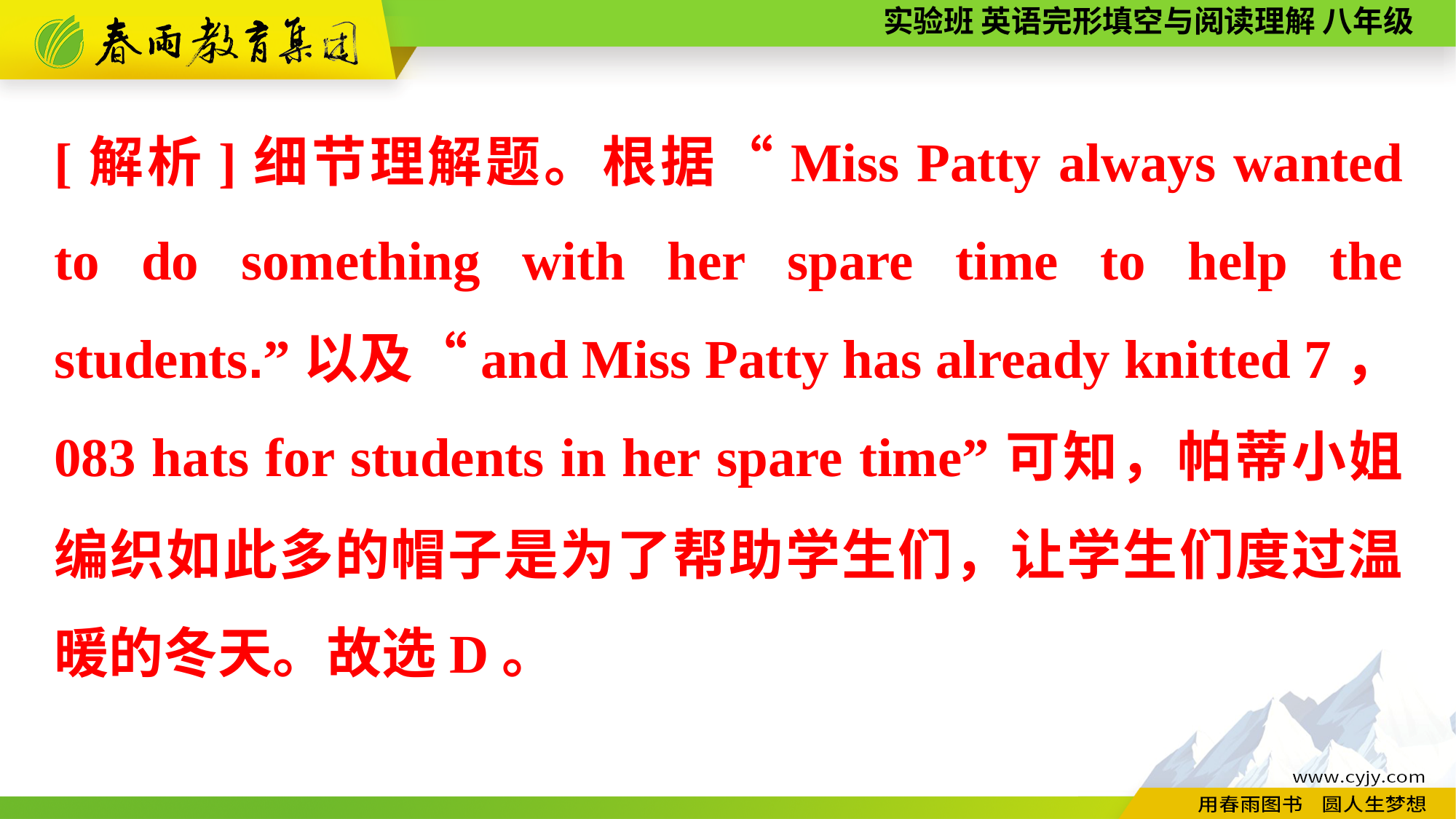

[解析]细节理解题。根据“Miss Patty always wanted to do something with her spare time to help the students.”以及“and Miss Patty has already knitted 7，083 hats for students in her spare time”可知，帕蒂小姐编织如此多的帽子是为了帮助学生们，让学生们度过温暖的冬天。故选D。